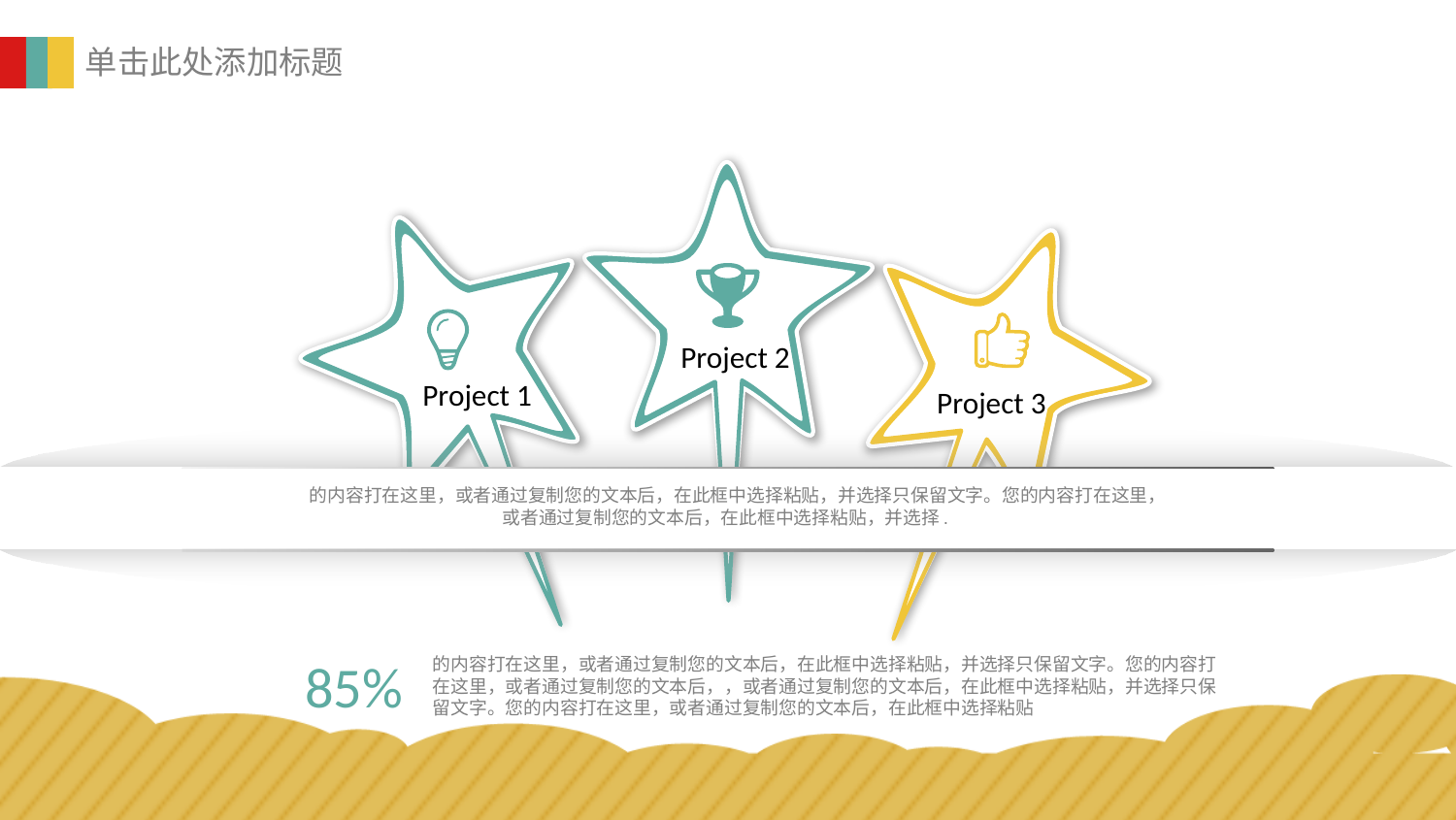

Project 2

Project 1

Project 3

的内容打在这里，或者通过复制您的文本后，在此框中选择粘贴，并选择只保留文字。您的内容打在这里，或者通过复制您的文本后，在此框中选择粘贴，并选择.

85%
的内容打在这里，或者通过复制您的文本后，在此框中选择粘贴，并选择只保留文字。您的内容打在这里，或者通过复制您的文本后，，或者通过复制您的文本后，在此框中选择粘贴，并选择只保留文字。您的内容打在这里，或者通过复制您的文本后，在此框中选择粘贴